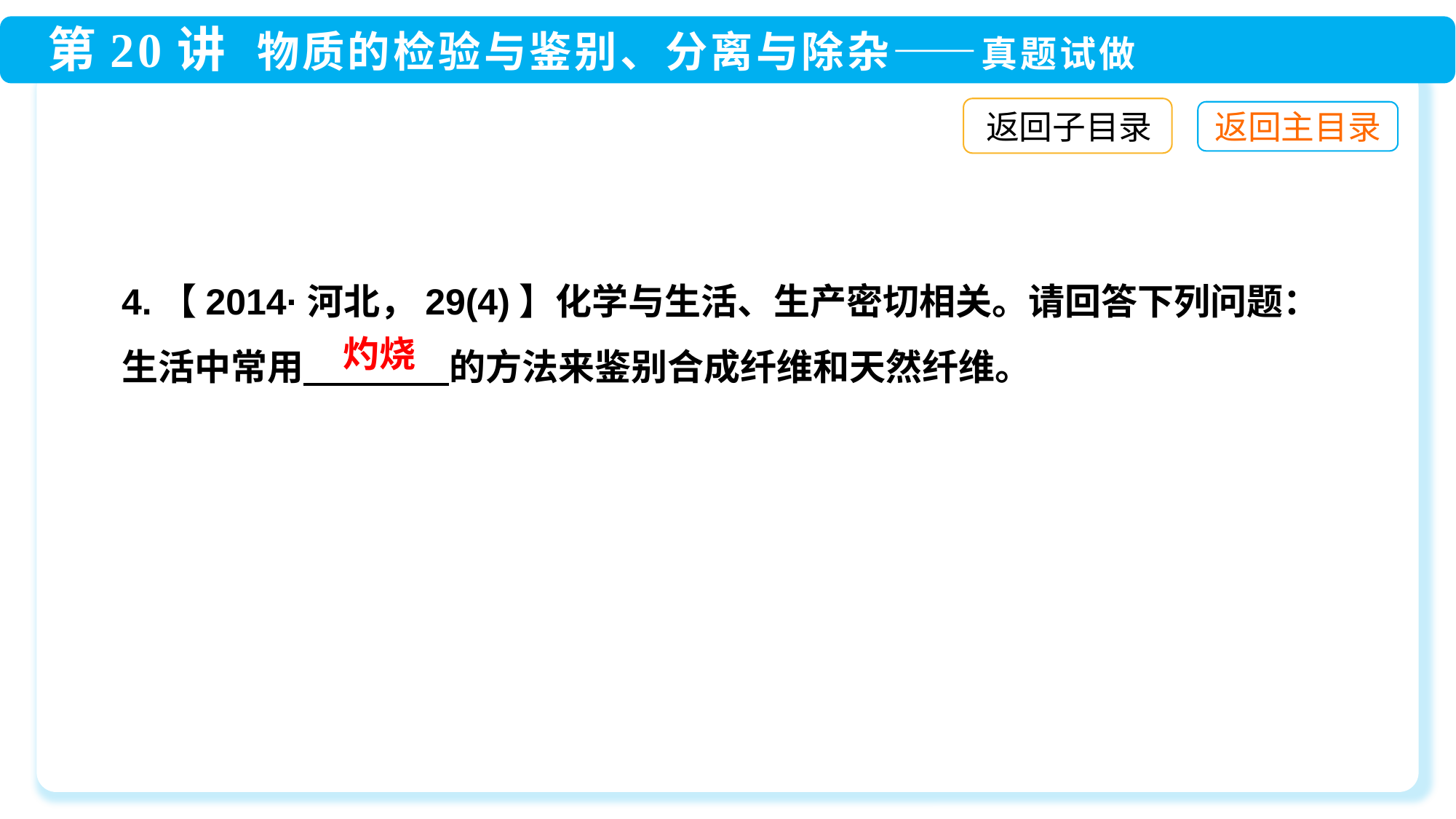

返回子目录

4.【2014·河北，29(4)】化学与生活、生产密切相关。请回答下列问题：
生活中常用　　　　的方法来鉴别合成纤维和天然纤维。
灼烧